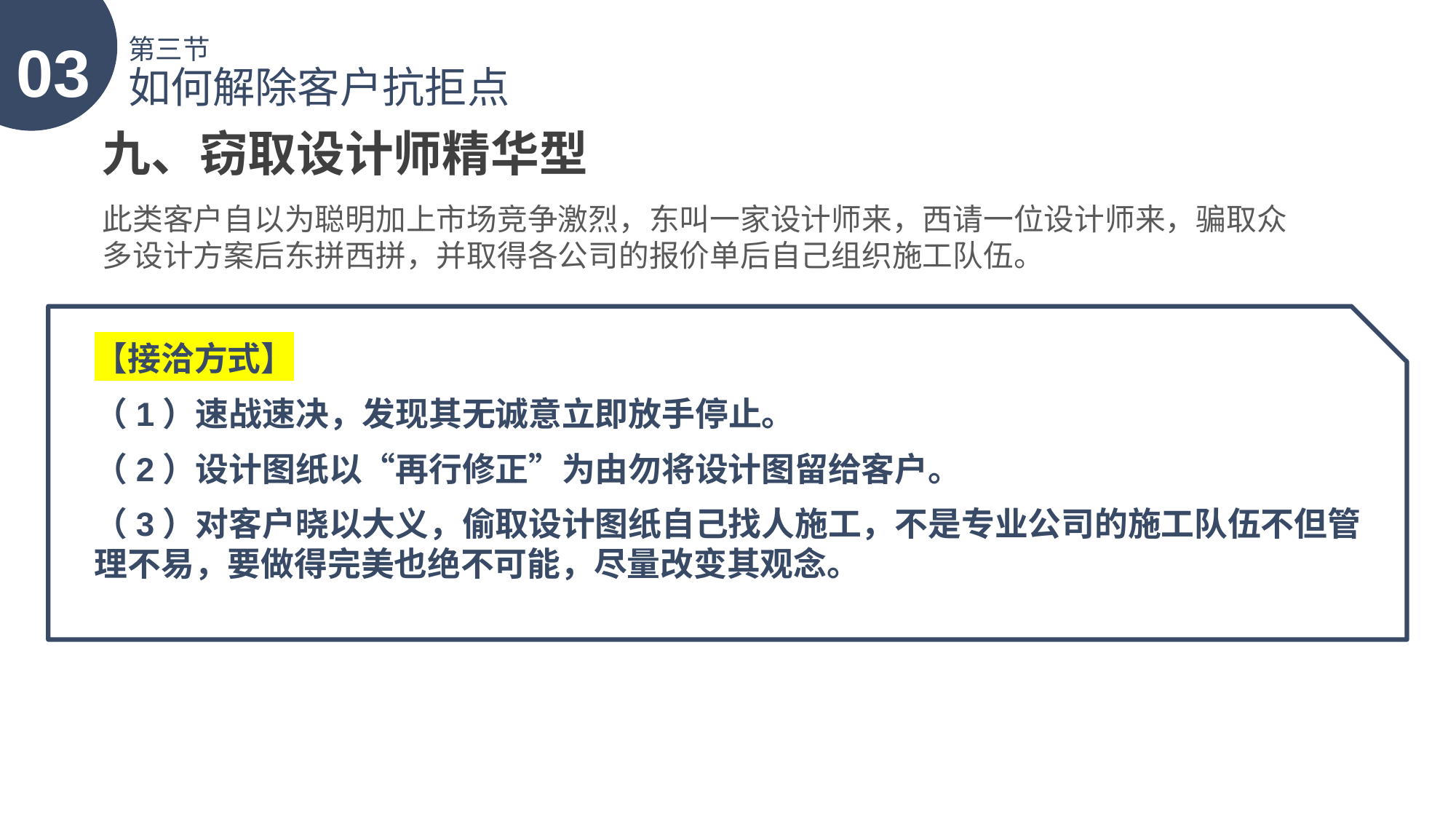

03
第三节
如何解除客户抗拒点
九、窃取设计师精华型
此类客户自以为聪明加上市场竞争激烈，东叫一家设计师来，西请一位设计师来，骗取众多设计方案后东拼西拼，并取得各公司的报价单后自己组织施工队伍。

【接洽方式】
（1）速战速决，发现其无诚意立即放手停止。
（2）设计图纸以“再行修正”为由勿将设计图留给客户。
（3）对客户晓以大义，偷取设计图纸自己找人施工，不是专业公司的施工队伍不但管理不易，要做得完美也绝不可能，尽量改变其观念。